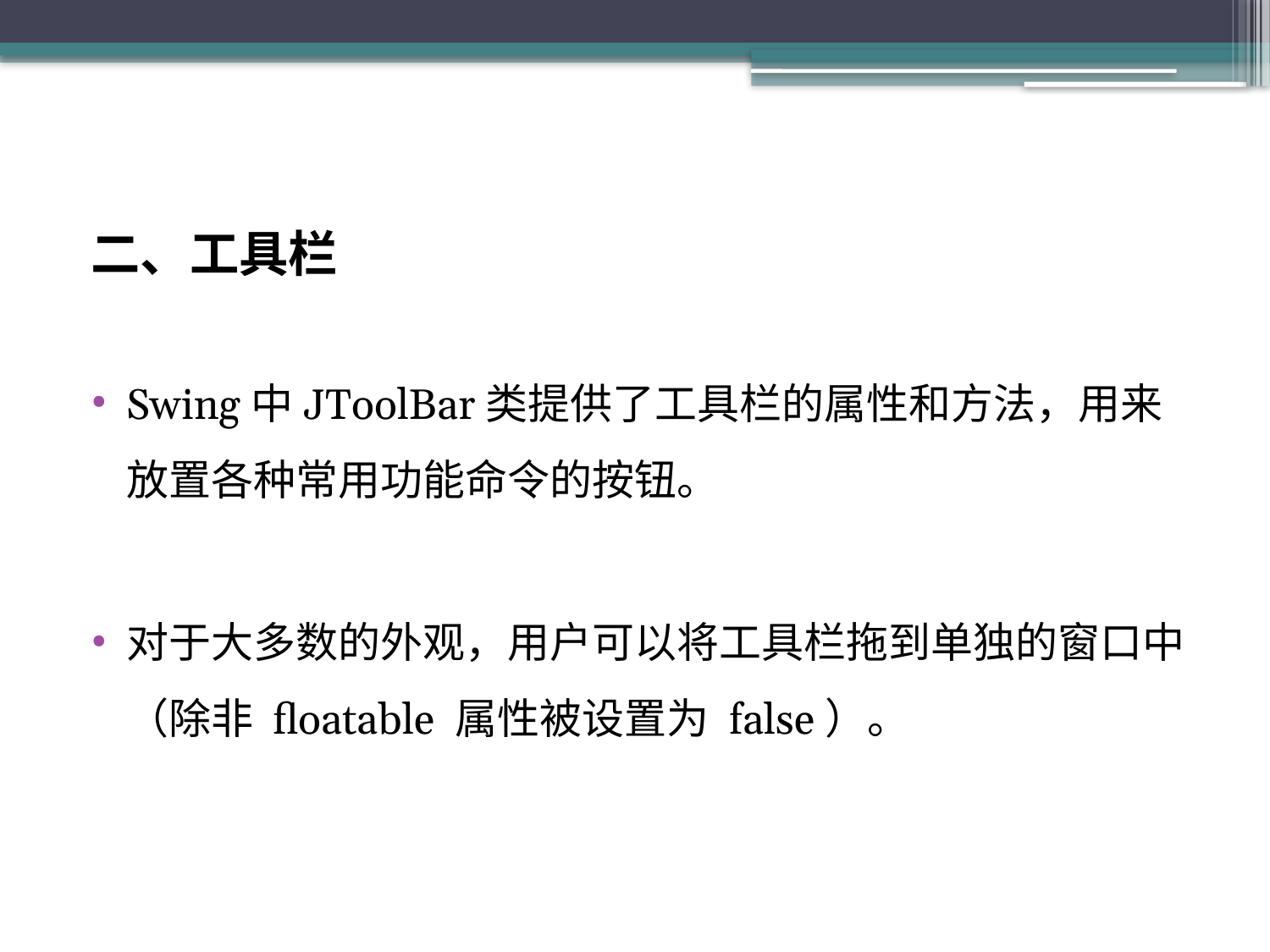

#
二、工具栏

Swing中JToolBar类提供了工具栏的属性和方法，用来放置各种常用功能命令的按钮。

对于大多数的外观，用户可以将工具栏拖到单独的窗口中（除非 floatable 属性被设置为 false）。